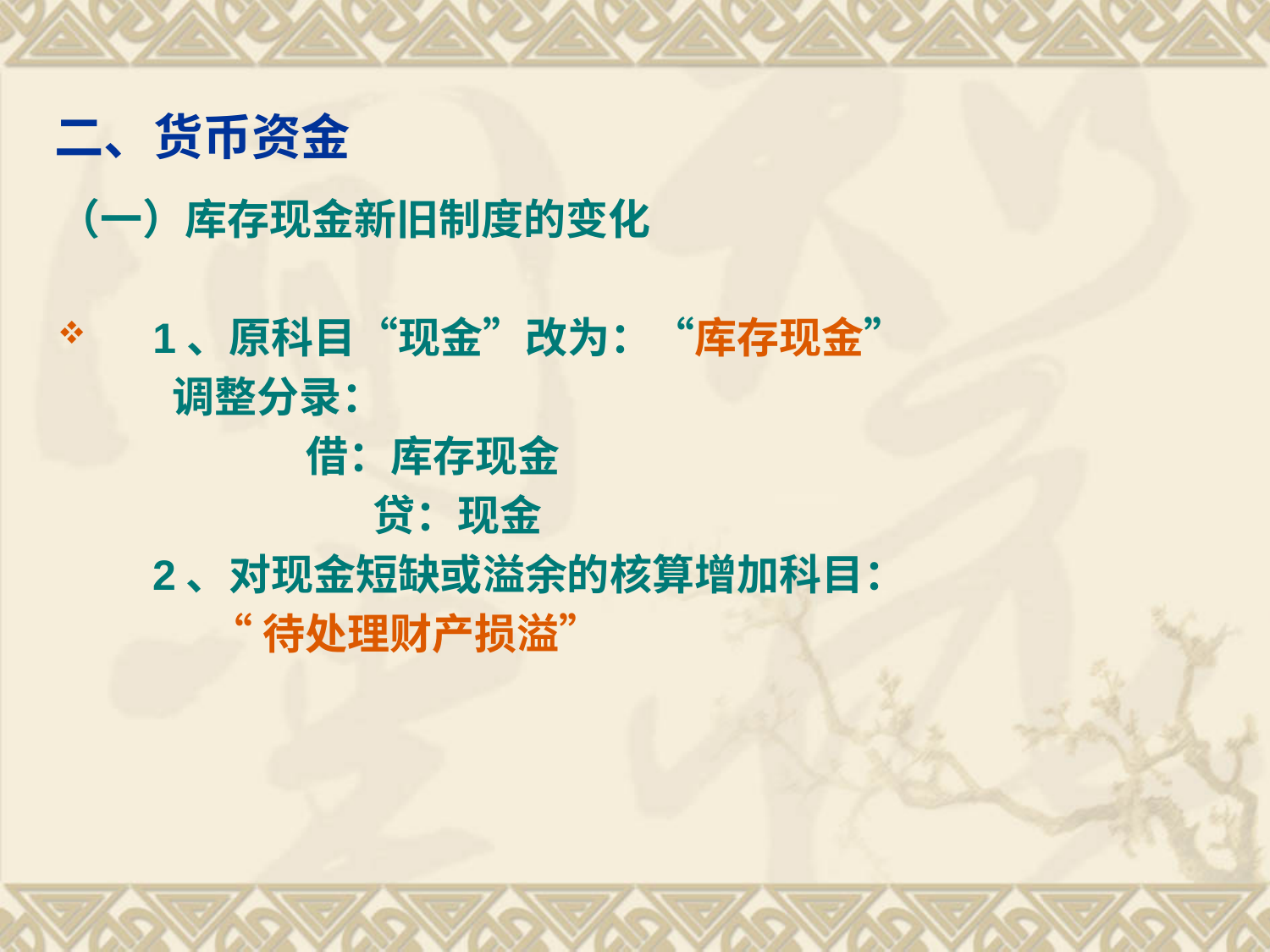

# 二、货币资金
（一）库存现金新旧制度的变化

    1、原科目“现金”改为：“库存现金”
           调整分录：
                         借：库存现金
                                贷：现金
        2、对现金短缺或溢余的核算增加科目：
                “待处理财产损溢”